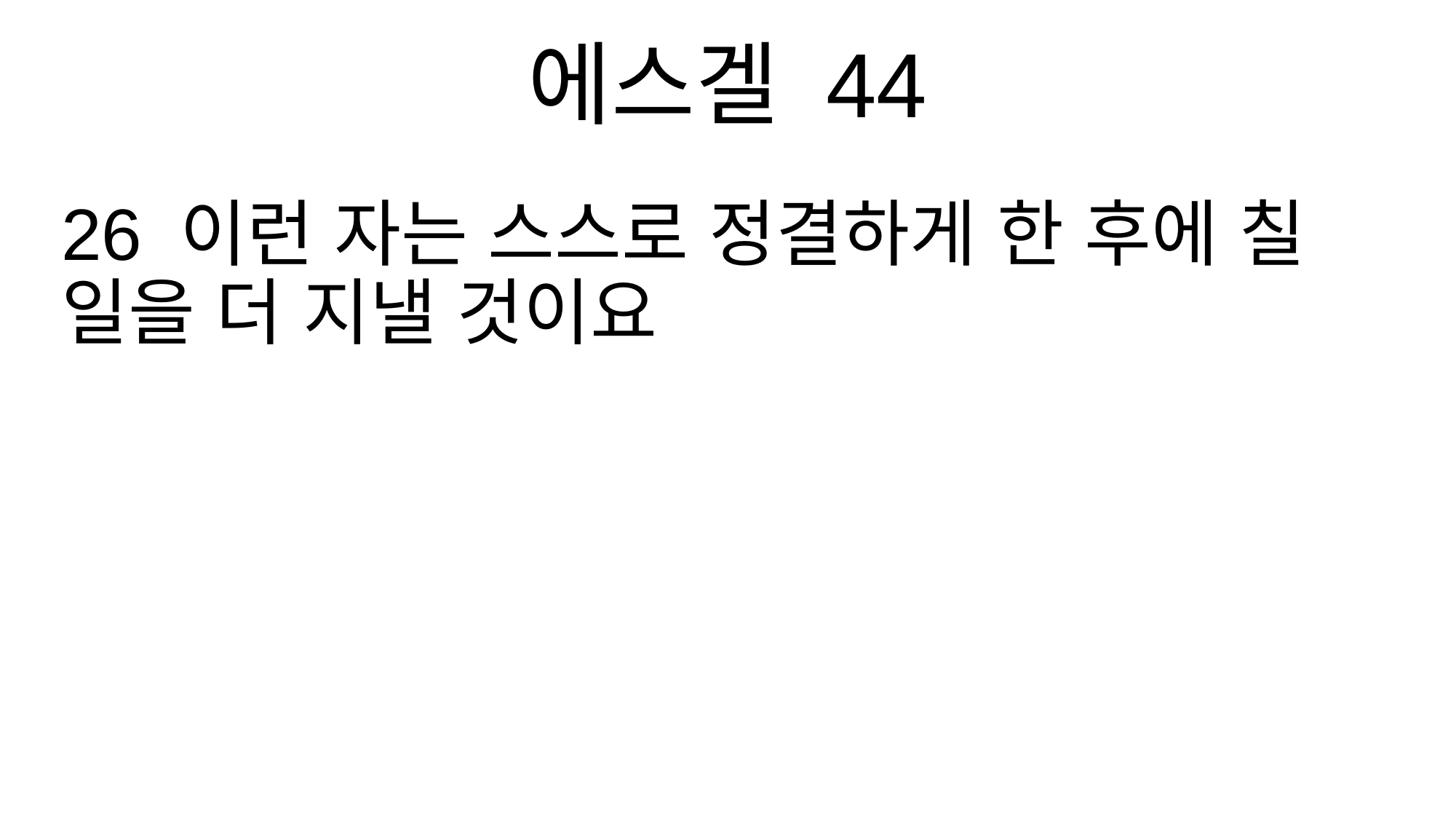

에스겔 44
26 이런 자는 스스로 정결하게 한 후에 칠 일을 더 지낼 것이요